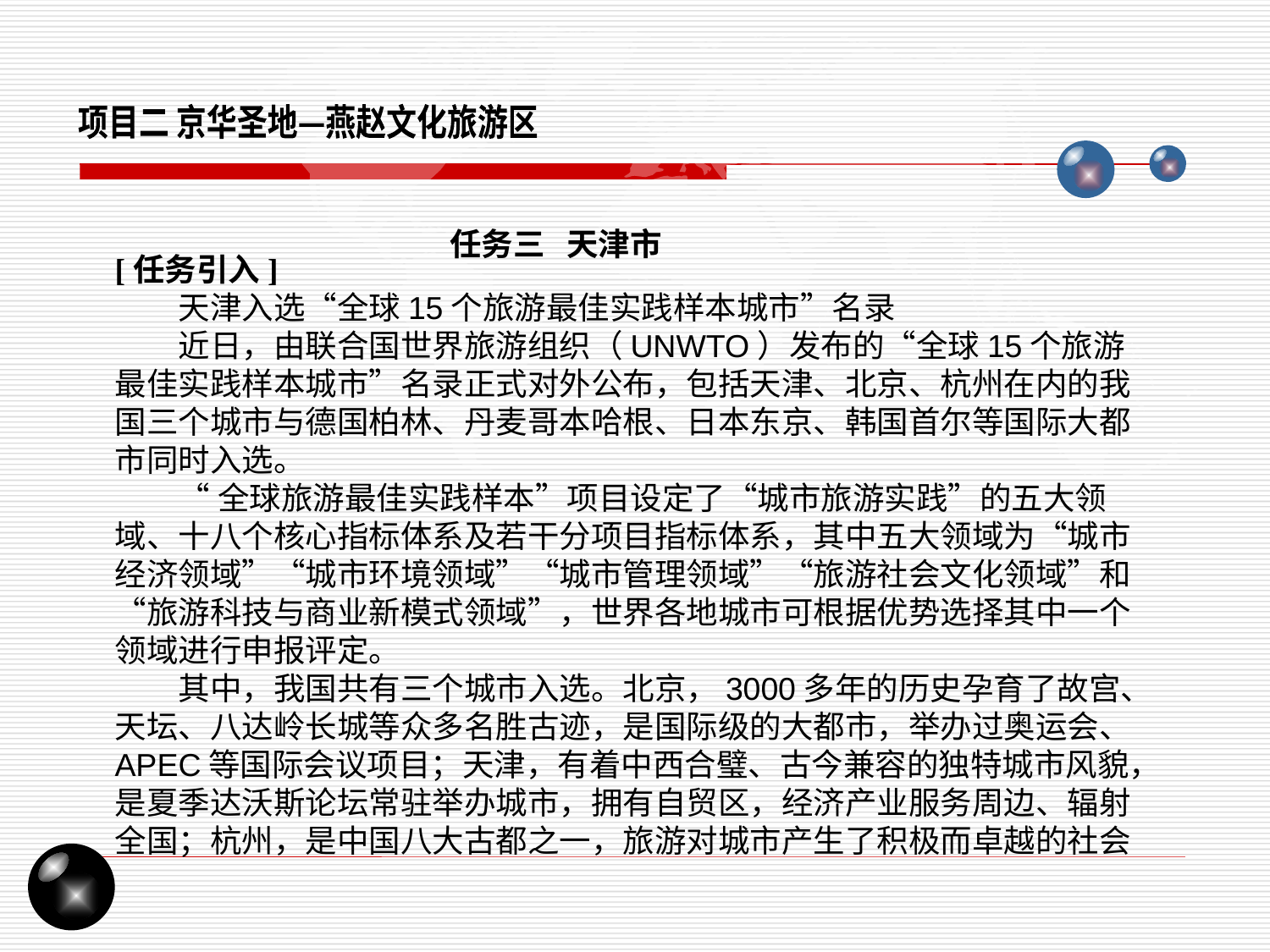

项目二 京华圣地—燕赵文化旅游区
任务三   天津市

[任务引入]
天津入选“全球15个旅游最佳实践样本城市”名录
近日，由联合国世界旅游组织（UNWTO）发布的“全球15个旅游最佳实践样本城市”名录正式对外公布，包括天津、北京、杭州在内的我国三个城市与德国柏林、丹麦哥本哈根、日本东京、韩国首尔等国际大都市同时入选。
“全球旅游最佳实践样本”项目设定了“城市旅游实践”的五大领域、十八个核心指标体系及若干分项目指标体系，其中五大领域为“城市经济领域”“城市环境领域”“城市管理领域”“旅游社会文化领域”和“旅游科技与商业新模式领域”，世界各地城市可根据优势选择其中一个领域进行申报评定。
其中，我国共有三个城市入选。北京，3000多年的历史孕育了故宫、天坛、八达岭长城等众多名胜古迹，是国际级的大都市，举办过奥运会、APEC等国际会议项目；天津，有着中西合璧、古今兼容的独特城市风貌，是夏季达沃斯论坛常驻举办城市，拥有自贸区，经济产业服务周边、辐射全国；杭州，是中国八大古都之一，旅游对城市产生了积极而卓越的社会